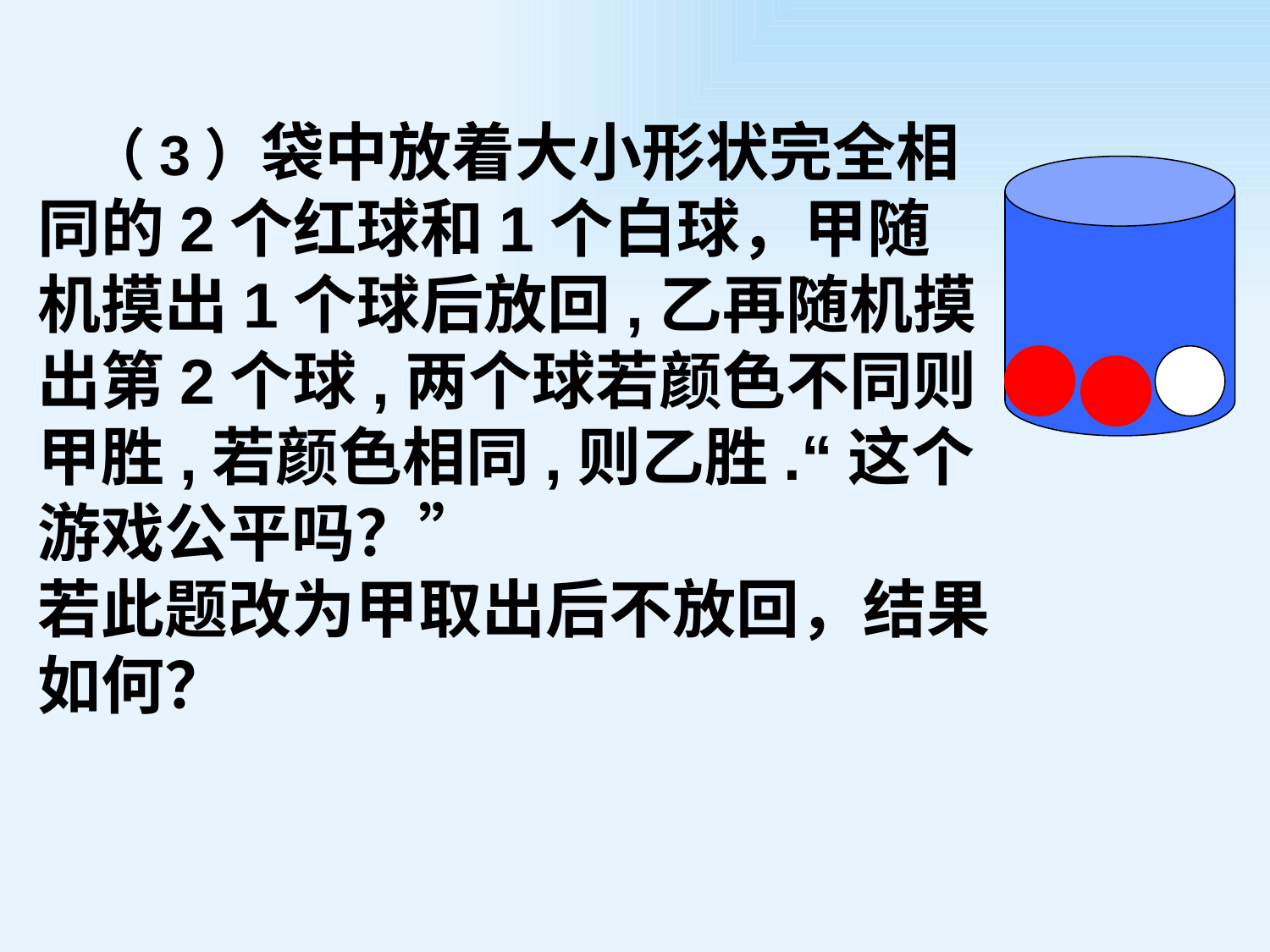

（3）袋中放着大小形状完全相同的2个红球和1个白球，甲随机摸出1个球后放回,乙再随机摸出第2个球,两个球若颜色不同则甲胜,若颜色相同,则乙胜.“这个游戏公平吗？”
若此题改为甲取出后不放回，结果如何？